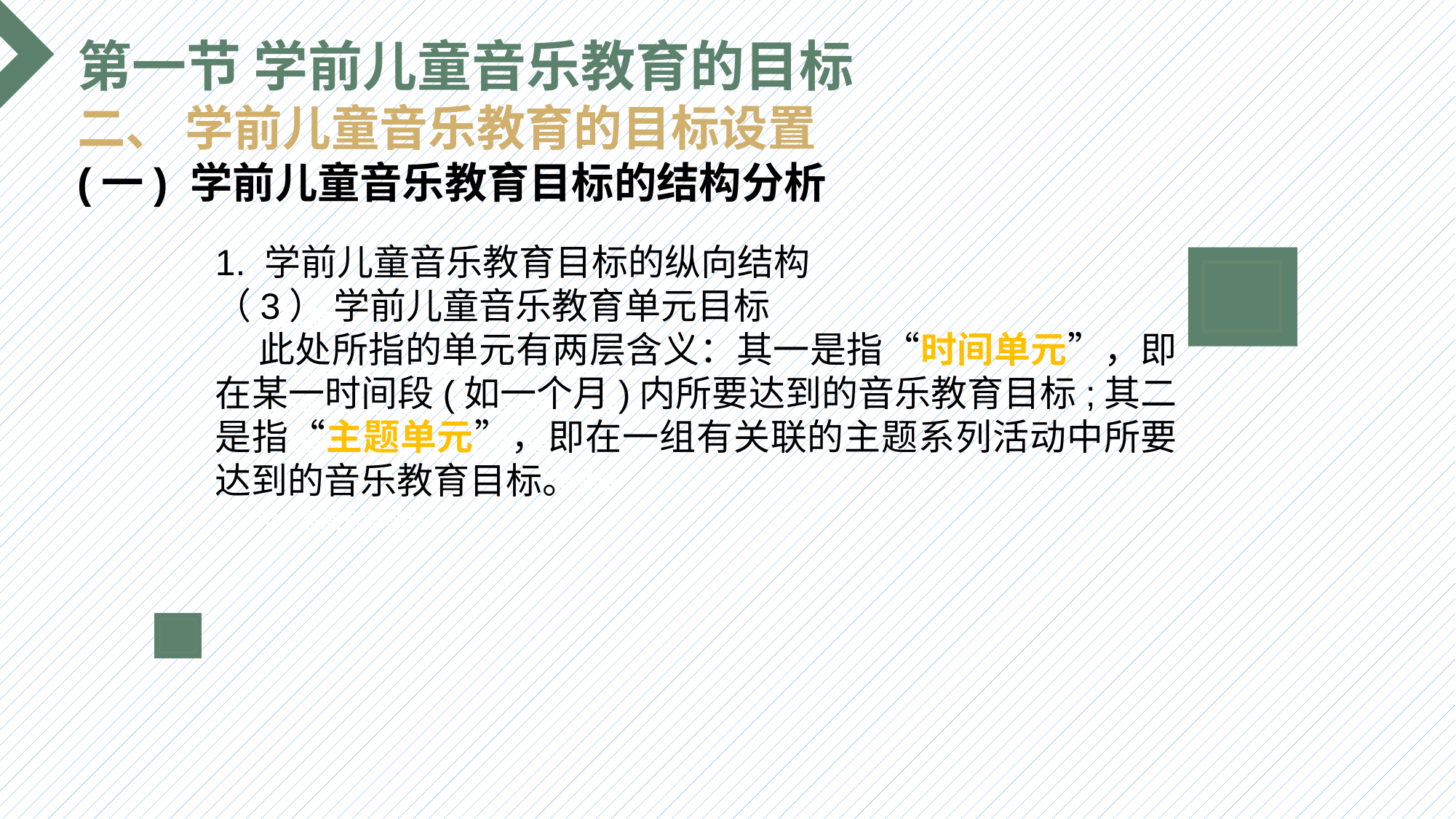

第一节 学前儿童音乐教育的目标
二、 学前儿童音乐教育的目标设置
(一) 学前儿童音乐教育目标的结构分析

1. 学前儿童音乐教育目标的纵向结构
（3） 学前儿童音乐教育单元目标
    此处所指的单元有两层含义：其一是指“时间单元”，即在某一时间段(如一个月)内所要达到的音乐教育目标;其二是指“主题单元”，即在一组有关联的主题系列活动中所要达到的音乐教育目标。

选题背景
输入您的内容，请简要说明，言简意赅即可输入您的内容，请简要说明，言简意赅即可输入您的内容，请简要说明，言简意赅即可输入您的内容，请简要说明，言简意赅即可